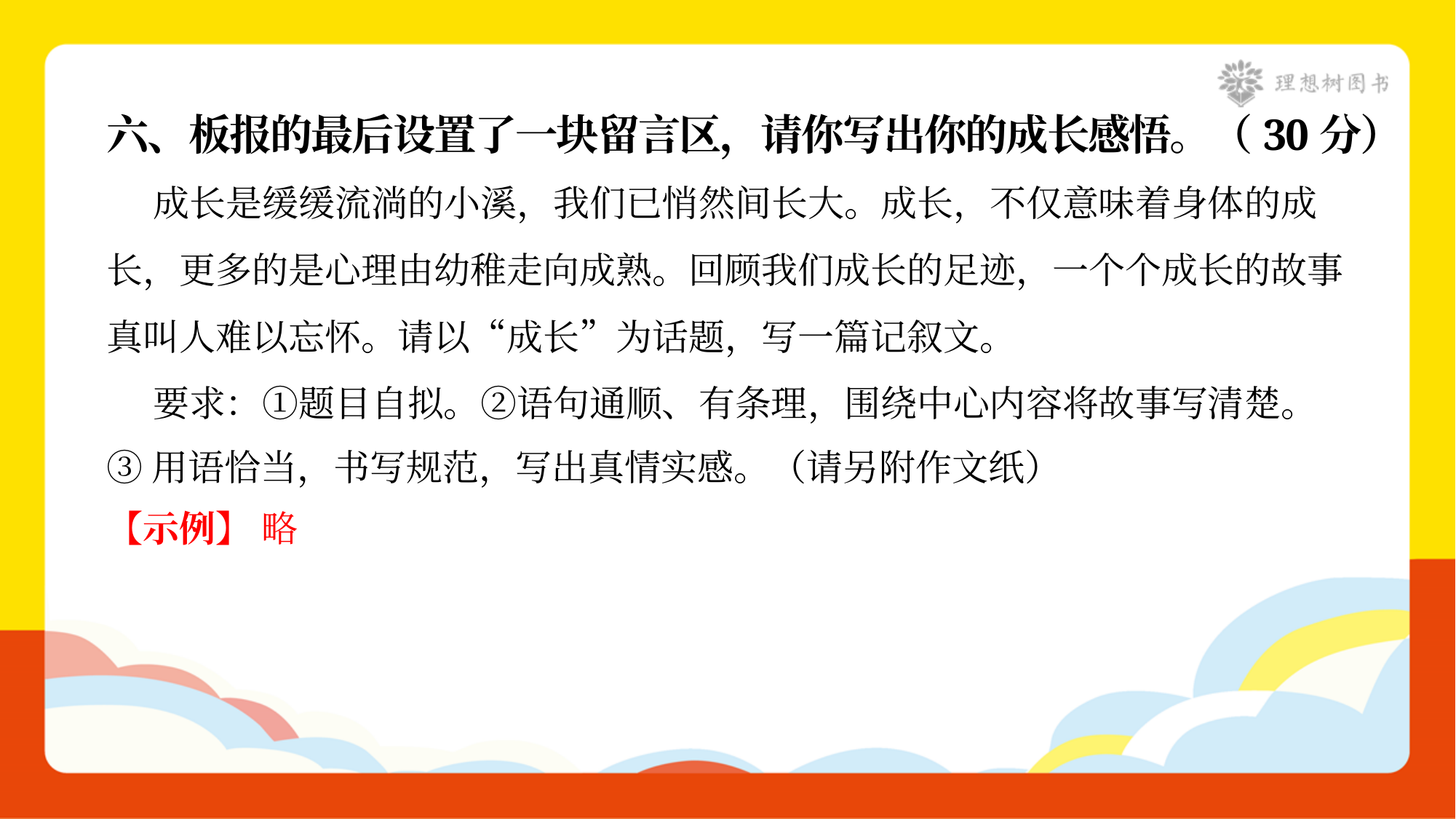

六、板报的最后设置了一块留言区，请你写出你的成长感悟。（30分）
    成长是缓缓流淌的小溪，我们已悄然间长大。成长，不仅意味着身体的成
长，更多的是心理由幼稚走向成熟。回顾我们成长的足迹，一个个成长的故事
真叫人难以忘怀。请以“成长”为话题，写一篇记叙文。
    要求：①题目自拟。②语句通顺、有条理，围绕中心内容将故事写清楚。
③用语恰当，书写规范，写出真情实感。（请另附作文纸）
【示例】 略